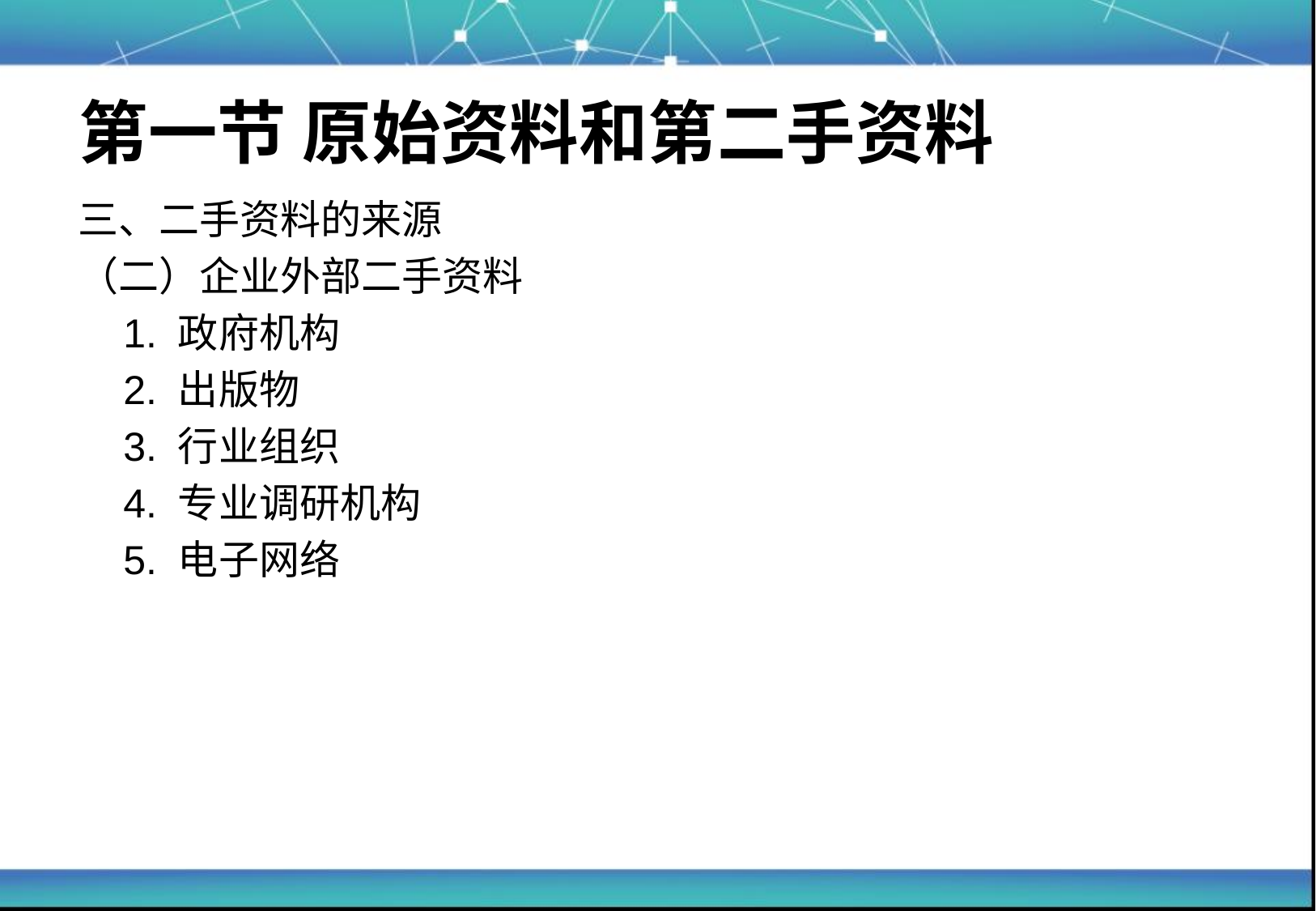

# 第一节 原始资料和第二手资料
三、二手资料的来源
（二）企业外部二手资料
	1. 政府机构
	2. 出版物
	3. 行业组织
	4. 专业调研机构
	5. 电子网络